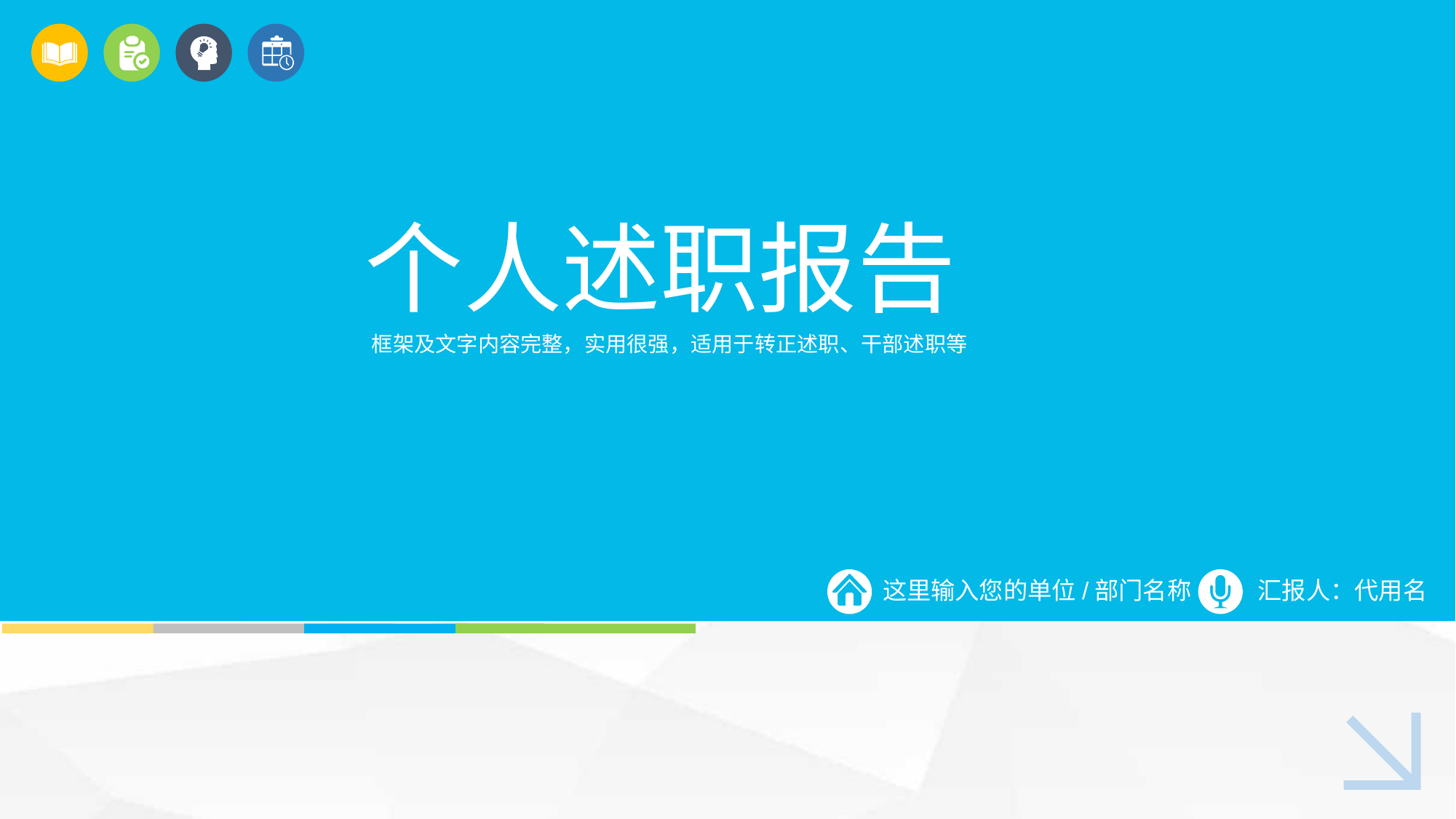

个人述职报告
框架及文字内容完整，实用很强，适用于转正述职、干部述职等

这里输入您的单位/部门名称
汇报人：代用名

延时符